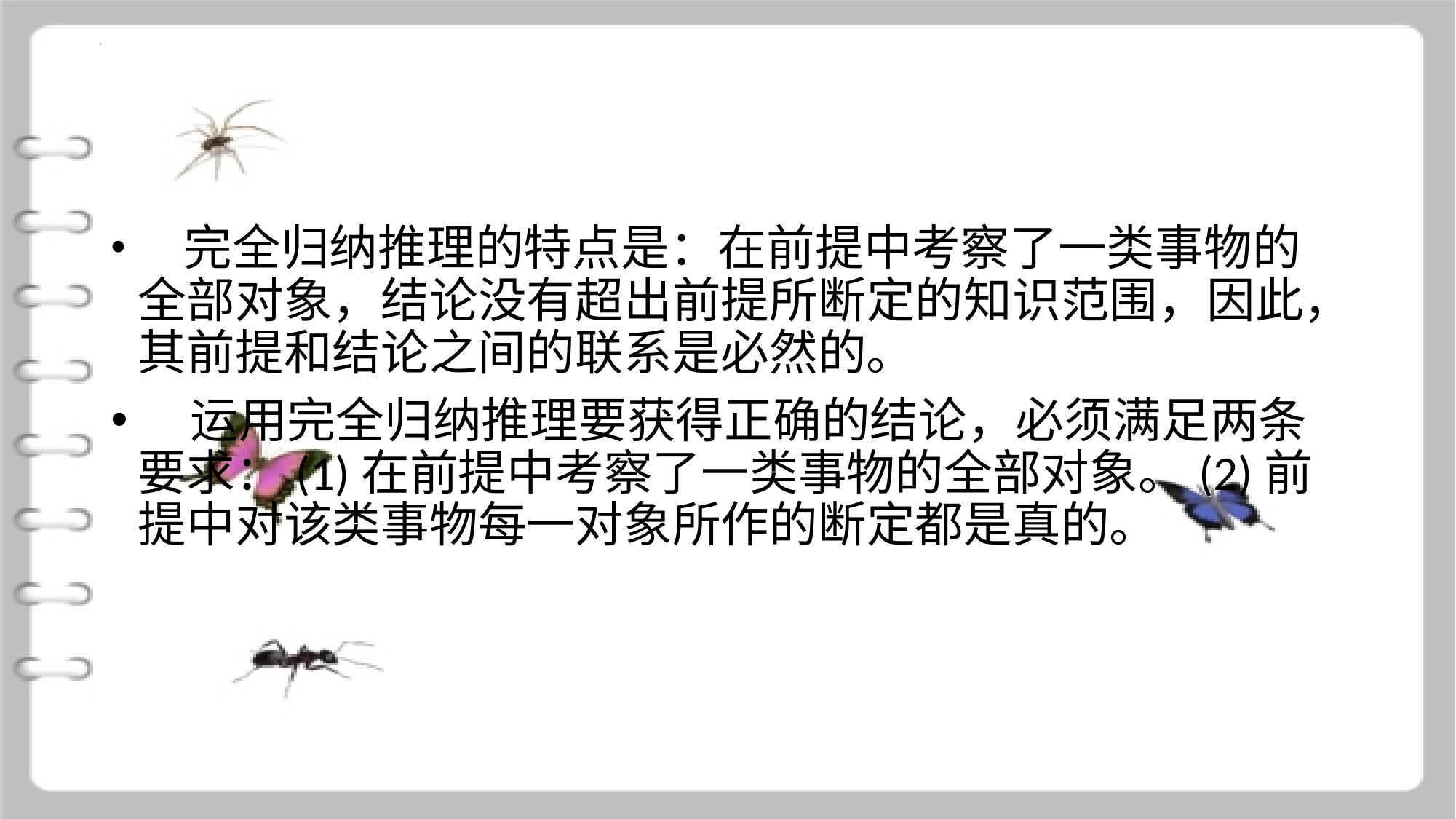

#
   完全归纳推理的特点是：在前提中考察了一类事物的全部对象，结论没有超出前提所断定的知识范围，因此，其前提和结论之间的联系是必然的。
   运用完全归纳推理要获得正确的结论，必须满足两条要求：(1)在前提中考察了一类事物的全部对象。(2)前提中对该类事物每一对象所作的断定都是真的。